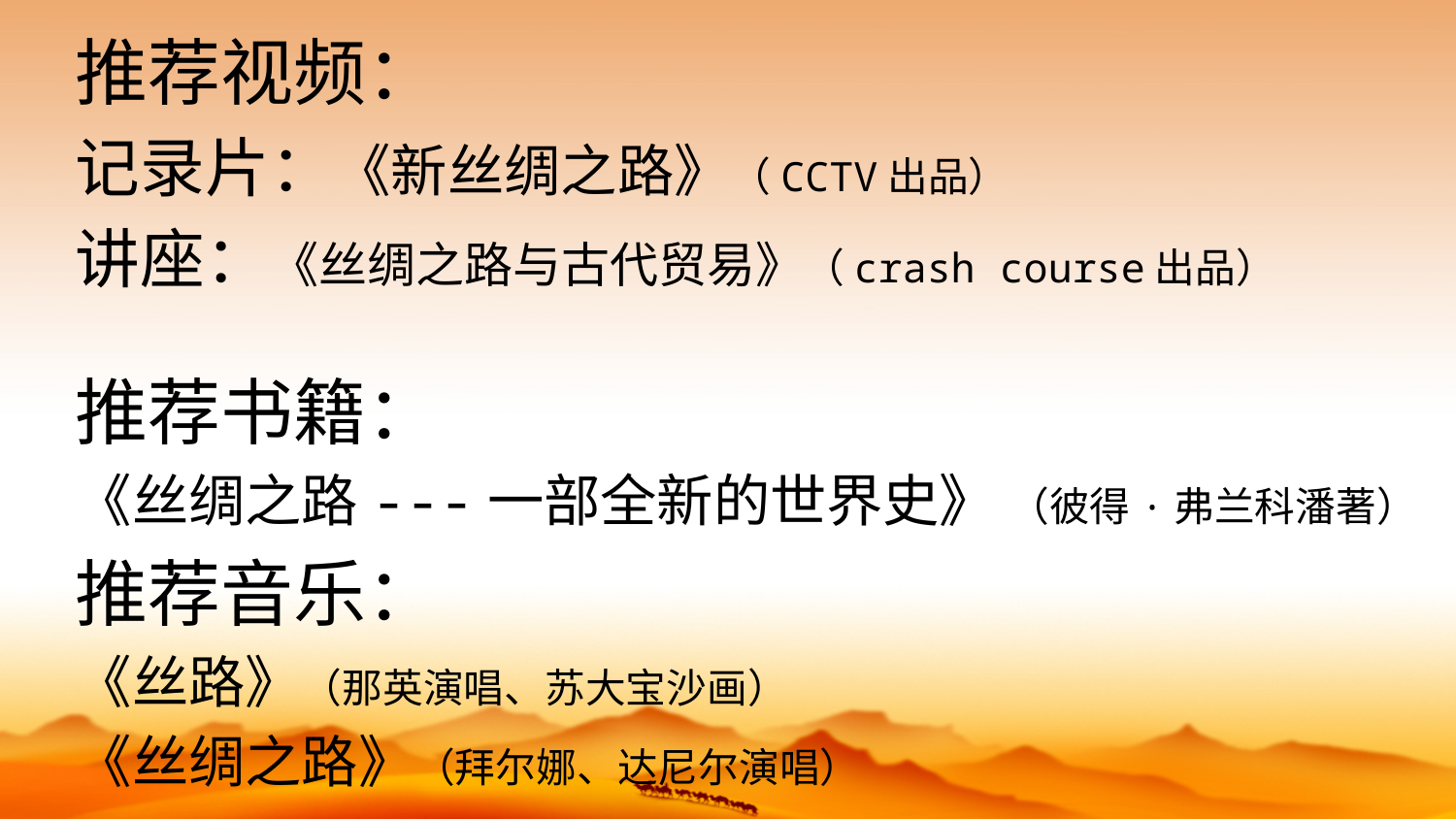

推荐视频：
记录片：《新丝绸之路》（CCTV出品）
讲座：《丝绸之路与古代贸易》（crash course出品）

推荐书籍：
《丝绸之路---一部全新的世界史》 （彼得·弗兰科潘著）
推荐音乐：
《丝路》（那英演唱、苏大宝沙画）
《丝绸之路》（拜尔娜、达尼尔演唱）

）